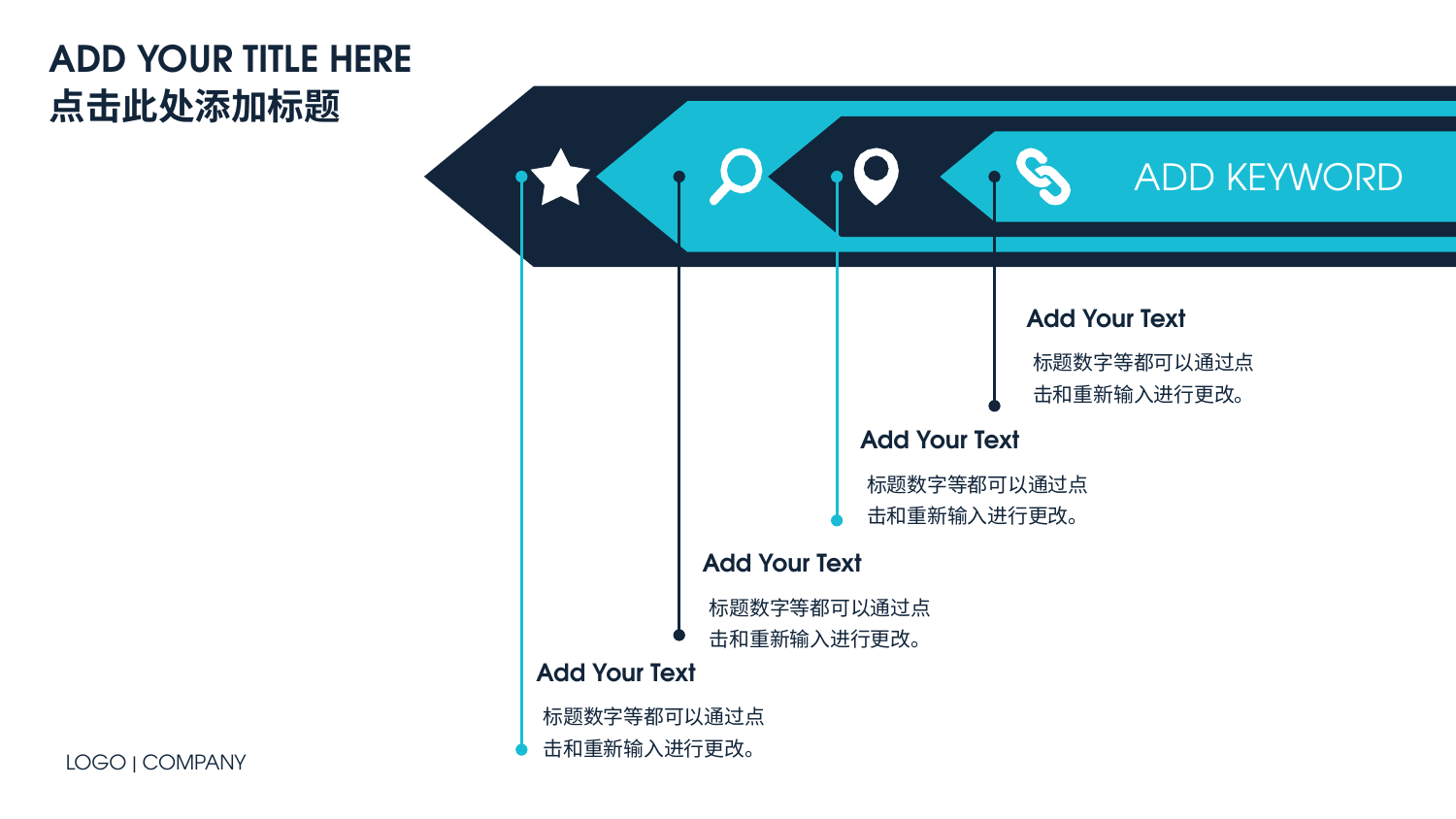

ADD YOUR TITLE HERE
点击此处添加标题

ADD KEYWORD

Add Your Text
标题数字等都可以通过点击和重新输入进行更改。
Add Your Text
标题数字等都可以通过点击和重新输入进行更改。
Add Your Text
标题数字等都可以通过点击和重新输入进行更改。
Add Your Text
标题数字等都可以通过点击和重新输入进行更改。
LOGO | COMPANY